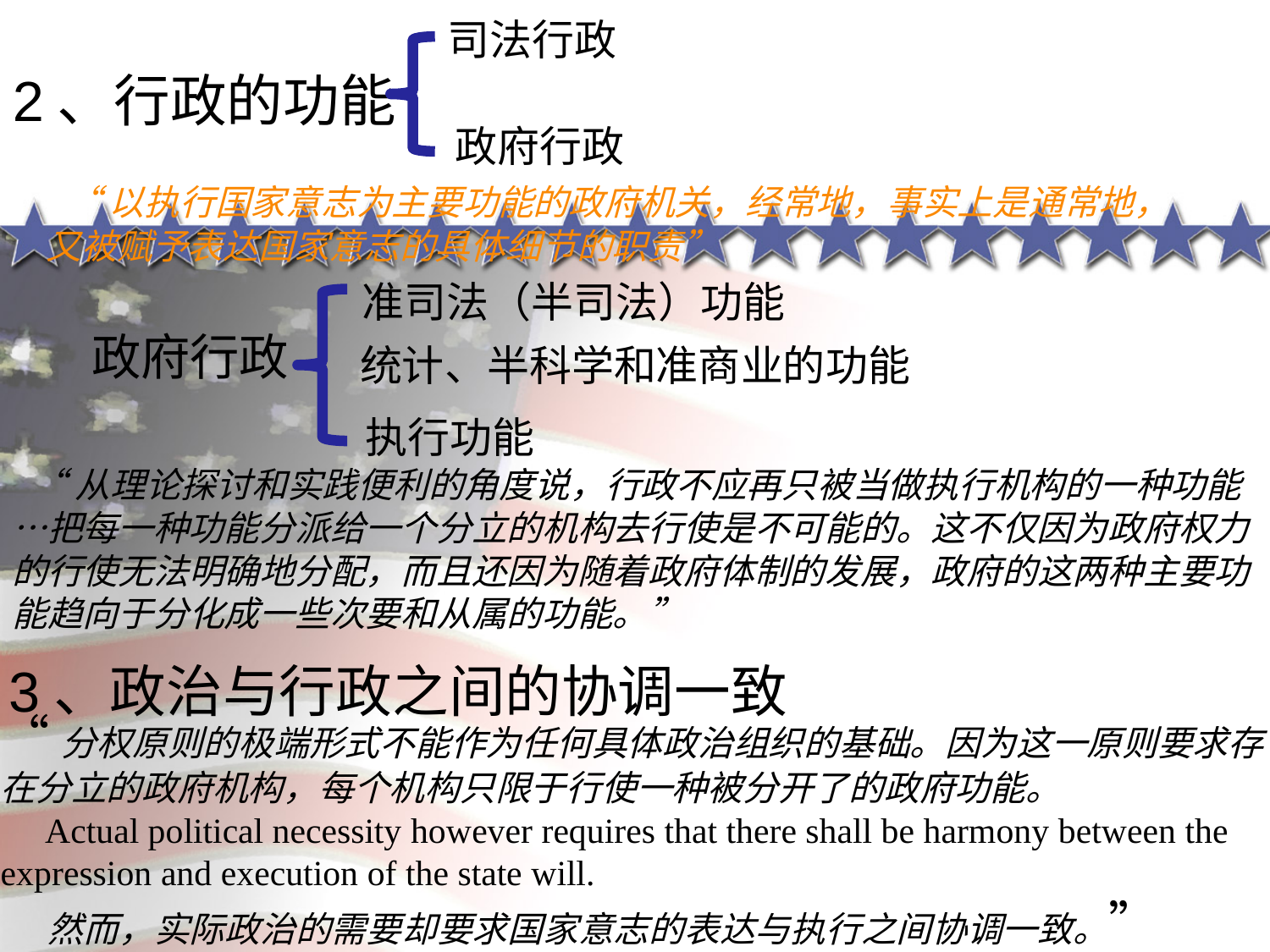

2、行政的功能

司法行政

政府行政
  “以执行国家意志为主要功能的政府机关，经常地，事实上是通常地，又被赋予表达国家意志的具体细节的职责”
准司法（半司法）功能

政府行政
统计、半科学和准商业的功能
执行功能
  “从理论探讨和实践便利的角度说，行政不应再只被当做执行机构的一种功能…把每一种功能分派给一个分立的机构去行使是不可能的。这不仅因为政府权力的行使无法明确地分配，而且还因为随着政府体制的发展，政府的这两种主要功能趋向于分化成一些次要和从属的功能。”

“分权原则的极端形式不能作为任何具体政治组织的基础。因为这一原则要求存在分立的政府机构，每个机构只限于行使一种被分开了的政府功能。
     Actual political necessity however requires that there shall be harmony between the expression and execution of the state will.
     然而，实际政治的需要却要求国家意志的表达与执行之间协调一致。”
3、政治与行政之间的
协调一致